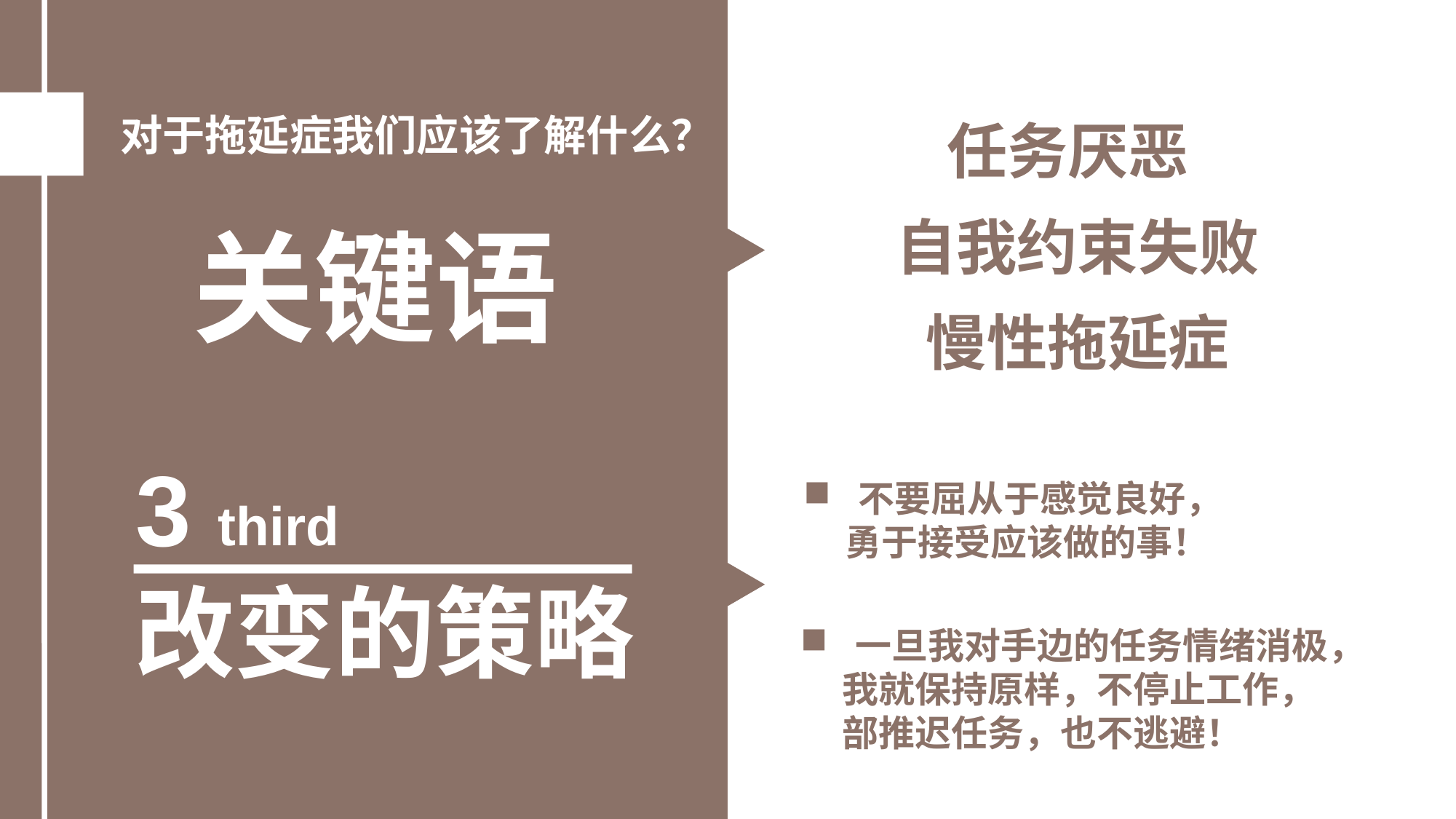

对于拖延症我们应该了解什么？
任务厌恶
自我约束失败
关键语

慢性拖延症
3
不要屈从于感觉良好，
    勇于接受应该做的事！
third
改变的策略

一旦我对手边的任务情绪消极，
    我就保持原样，不停止工作，
    部推迟任务，也不逃避！